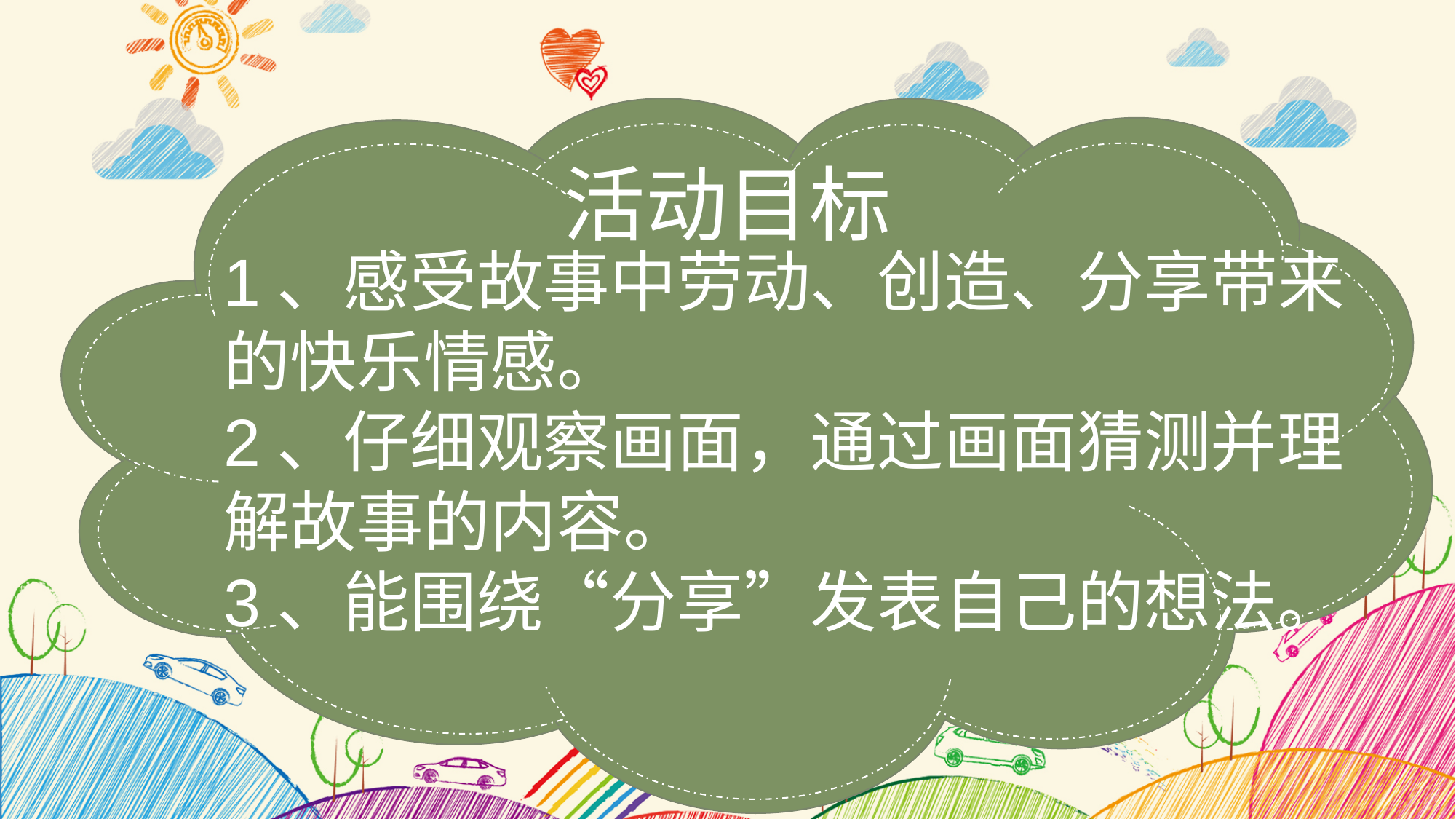

活动目标
1、感受故事中劳动、创造、分享带来的快乐情感。
2、仔细观察画面，通过画面猜测并理解故事的内容。
3、能围绕“分享”发表自己的想法。